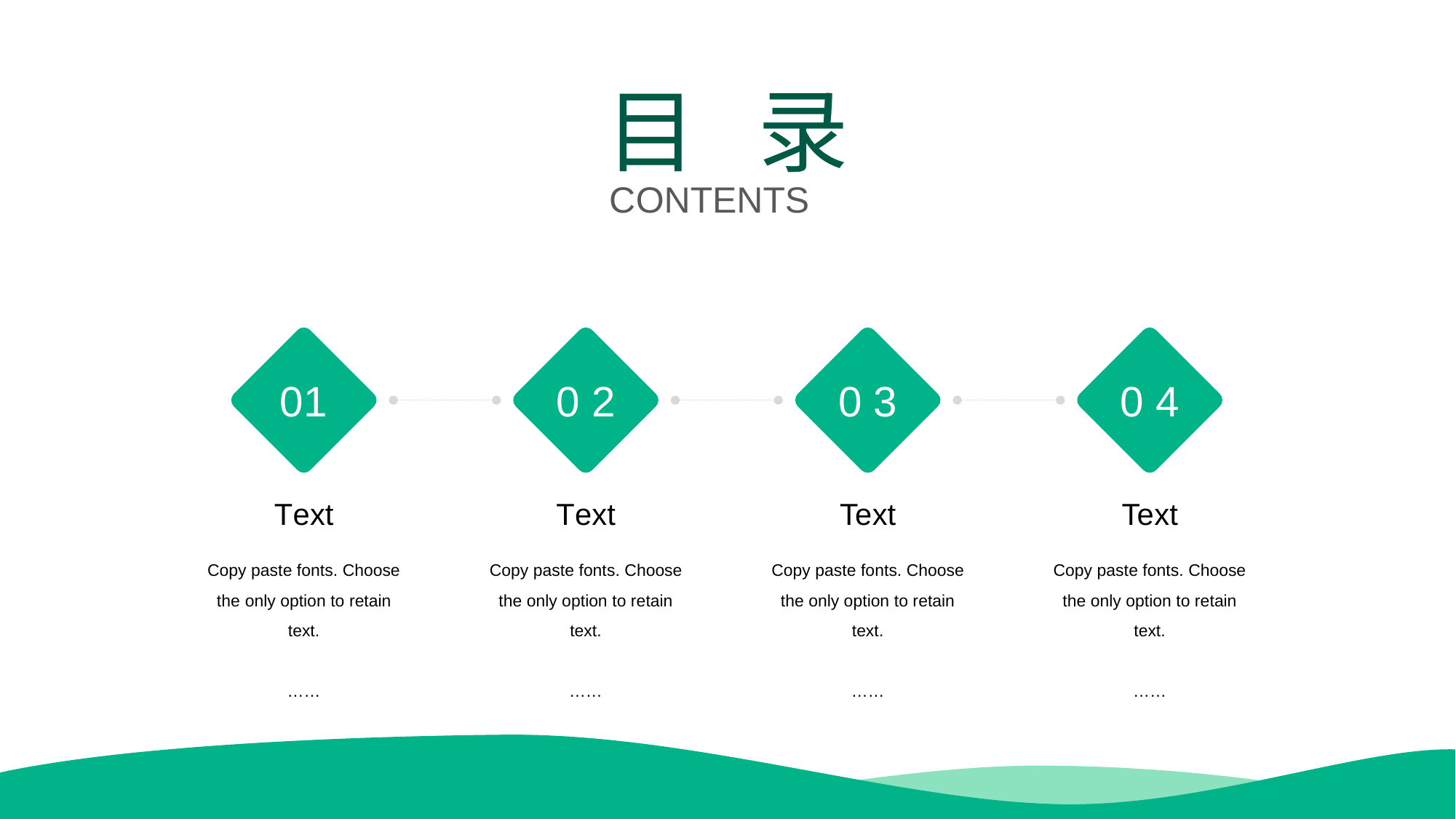

目   录
C ONTENTS
0 1
T ext
Copy paste fonts. Choose the  only option to retain text.

……
0 2
T ext
Copy paste fonts. Choose the only option to retain  text.

……
0 3
Te xt
Copy paste fonts. Choose the only option to retain  text.

……
0 4
Te xt
Copy paste fonts. Choose the only option to retain  text.

……